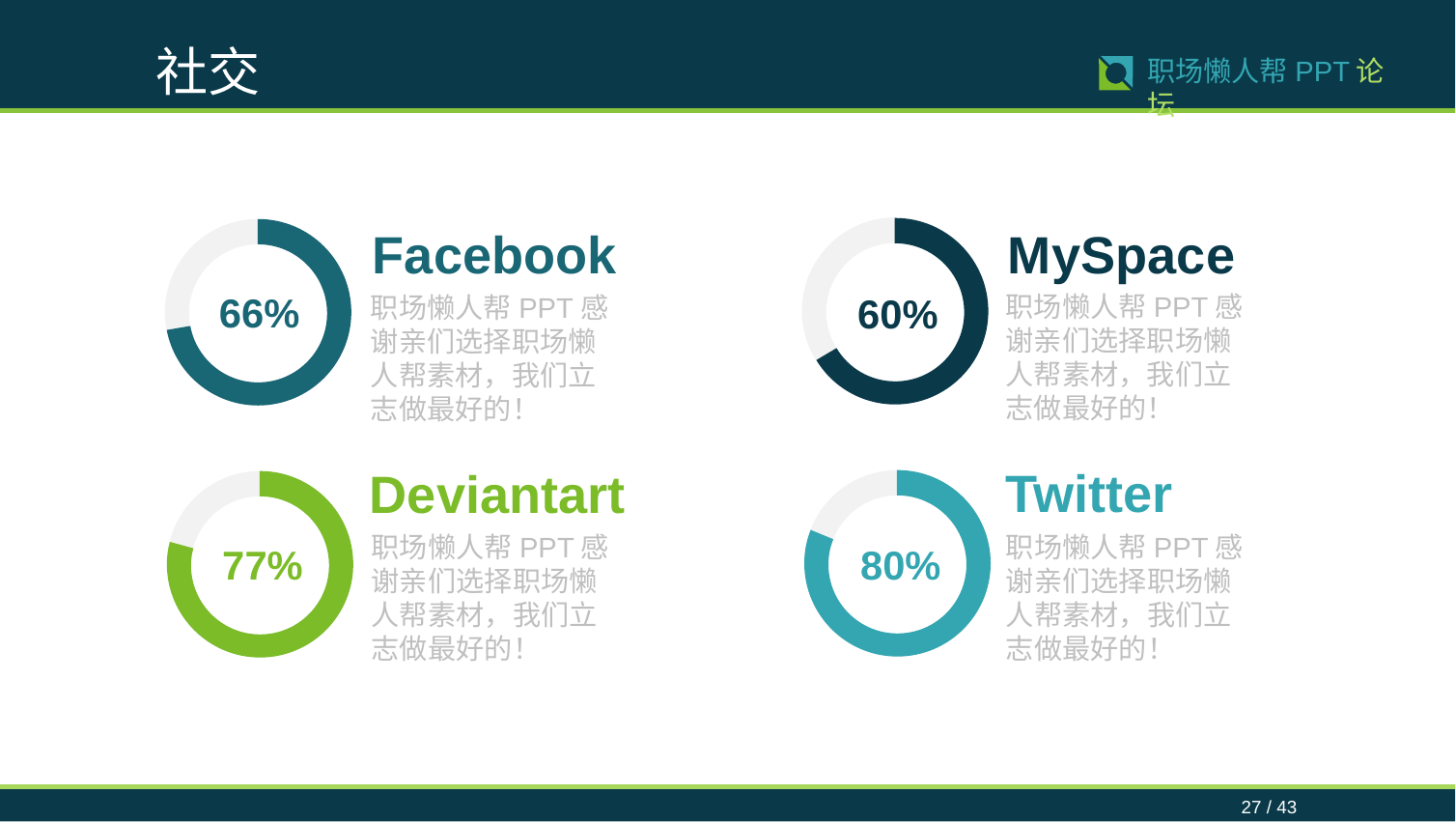

社交

27 / 43

职场懒人帮PPT论坛
Facebook
MySpace

66%
60%
职场懒人帮PPT感谢亲们选择职场懒人帮素材，我们立志做最好的！
职场懒人帮PPT感谢亲们选择职场懒人帮素材，我们立志做最好的！
Twitter
Deviantart

职场懒人帮PPT感谢亲们选择职场懒人帮素材，我们立志做最好的！
职场懒人帮PPT感谢亲们选择职场懒人帮素材，我们立志做最好的！
77%
80%